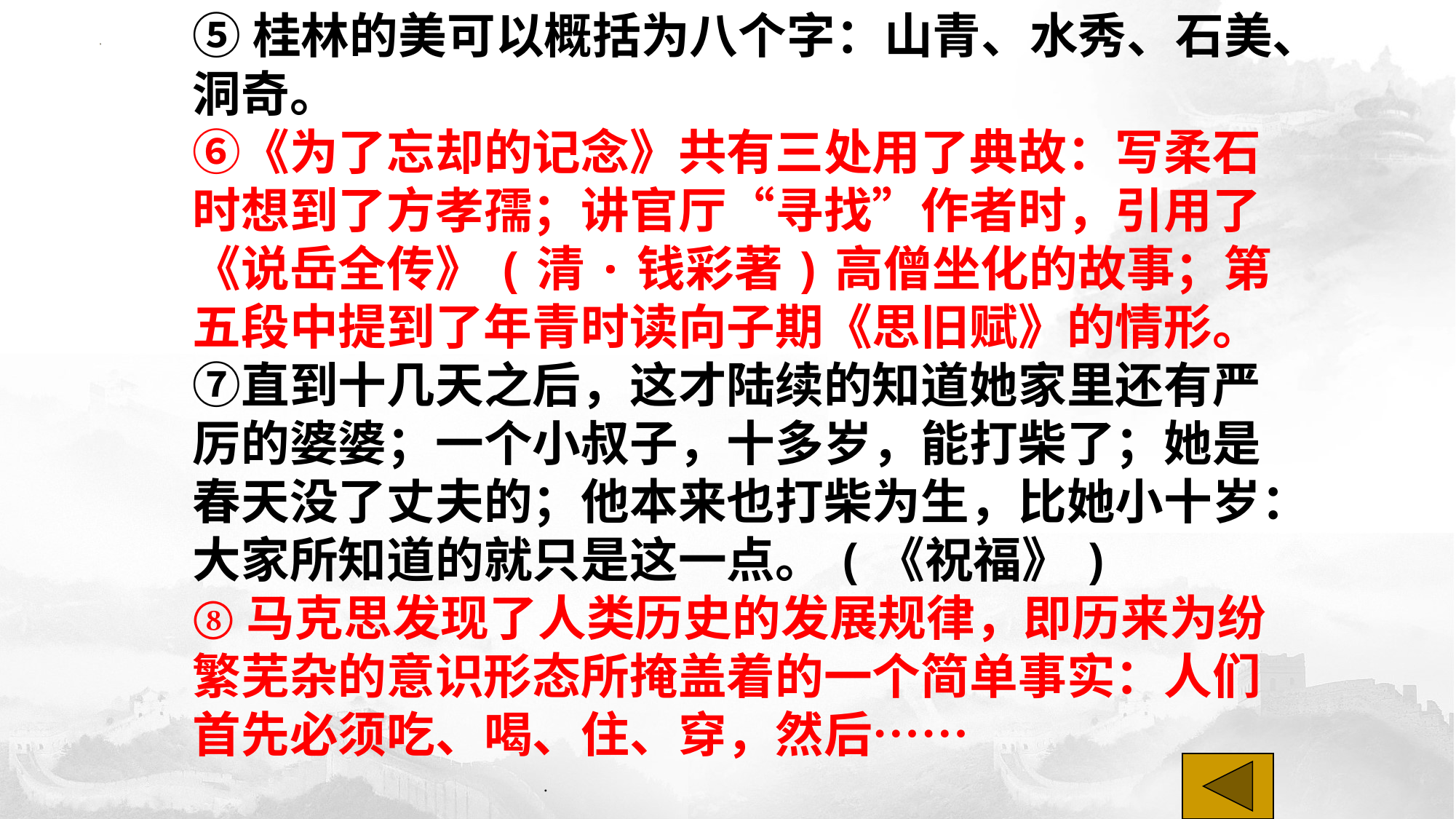

⑤桂林的美可以概括为八个字：山青、水秀、石美、洞奇。
⑥《为了忘却的记念》共有三处用了典故：写柔石时想到了方孝孺；讲官厅“寻找”作者时，引用了《说岳全传》(清·钱彩著)高僧坐化的故事；第五段中提到了年青时读向子期《思旧赋》的情形。
⑦直到十几天之后，这才陆续的知道她家里还有严厉的婆婆；一个小叔子，十多岁，能打柴了；她是春天没了丈夫的；他本来也打柴为生，比她小十岁：大家所知道的就只是这一点。(《祝福》)
⑧马克思发现了人类历史的发展规律，即历来为纷繁芜杂的意识形态所掩盖着的一个简单事实：人们首先必须吃、喝、住、穿，然后……
.